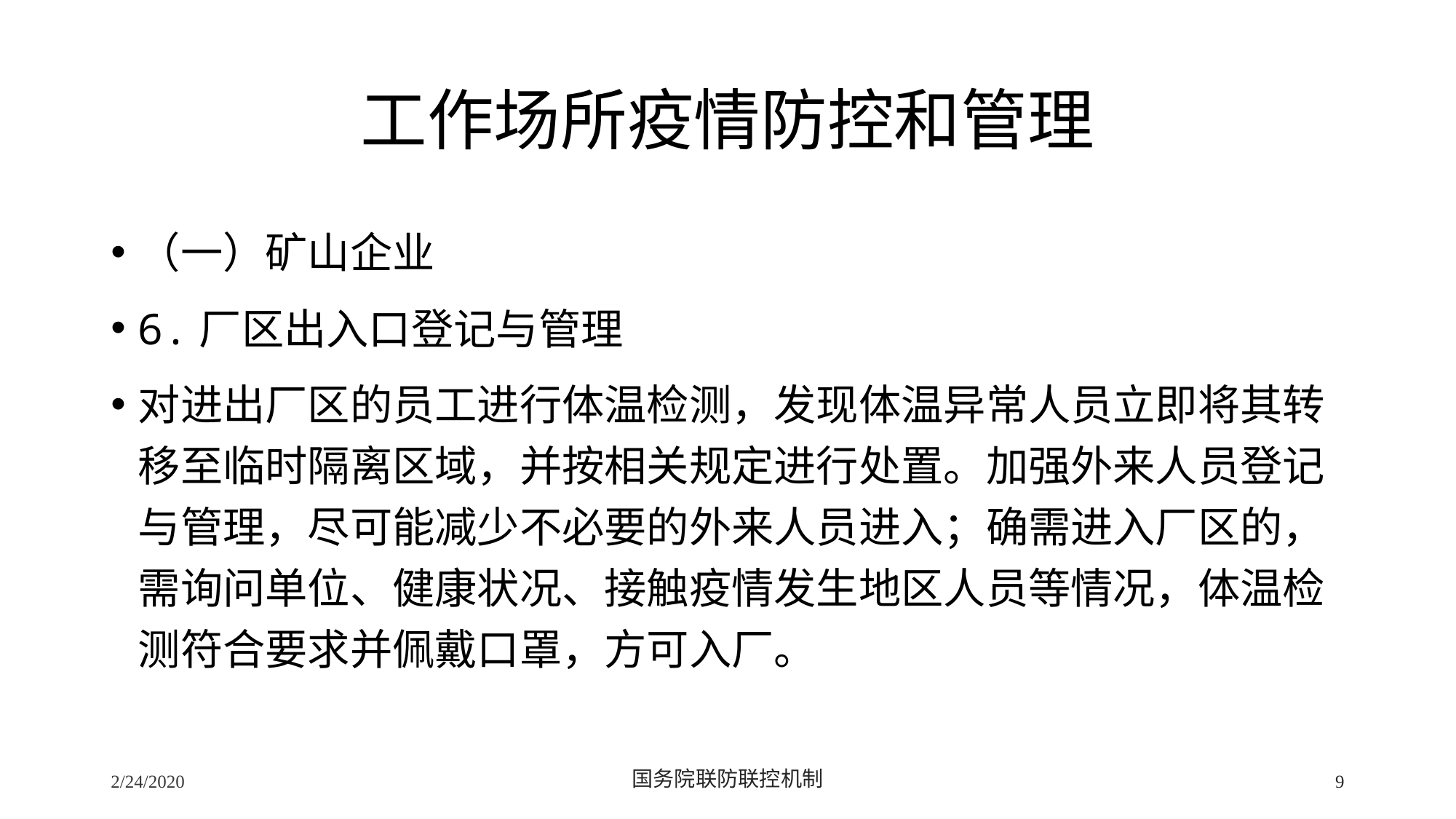

# 工作场所疫情防控和管理
（一）矿山企业
6.厂区出入口登记与管理
对进出厂区的员工进行体温检测，发现体温异常人员立即将其转移至临时隔离区域，并按相关规定进行处置。加强外来人员登记与管理，尽可能减少不必要的外来人员进入；确需进入厂区的，需询问单位、健康状况、接触疫情发生地区人员等情况，体温检测符合要求并佩戴口罩，方可入厂。
2/24/2020
国务院联防联控机制
9